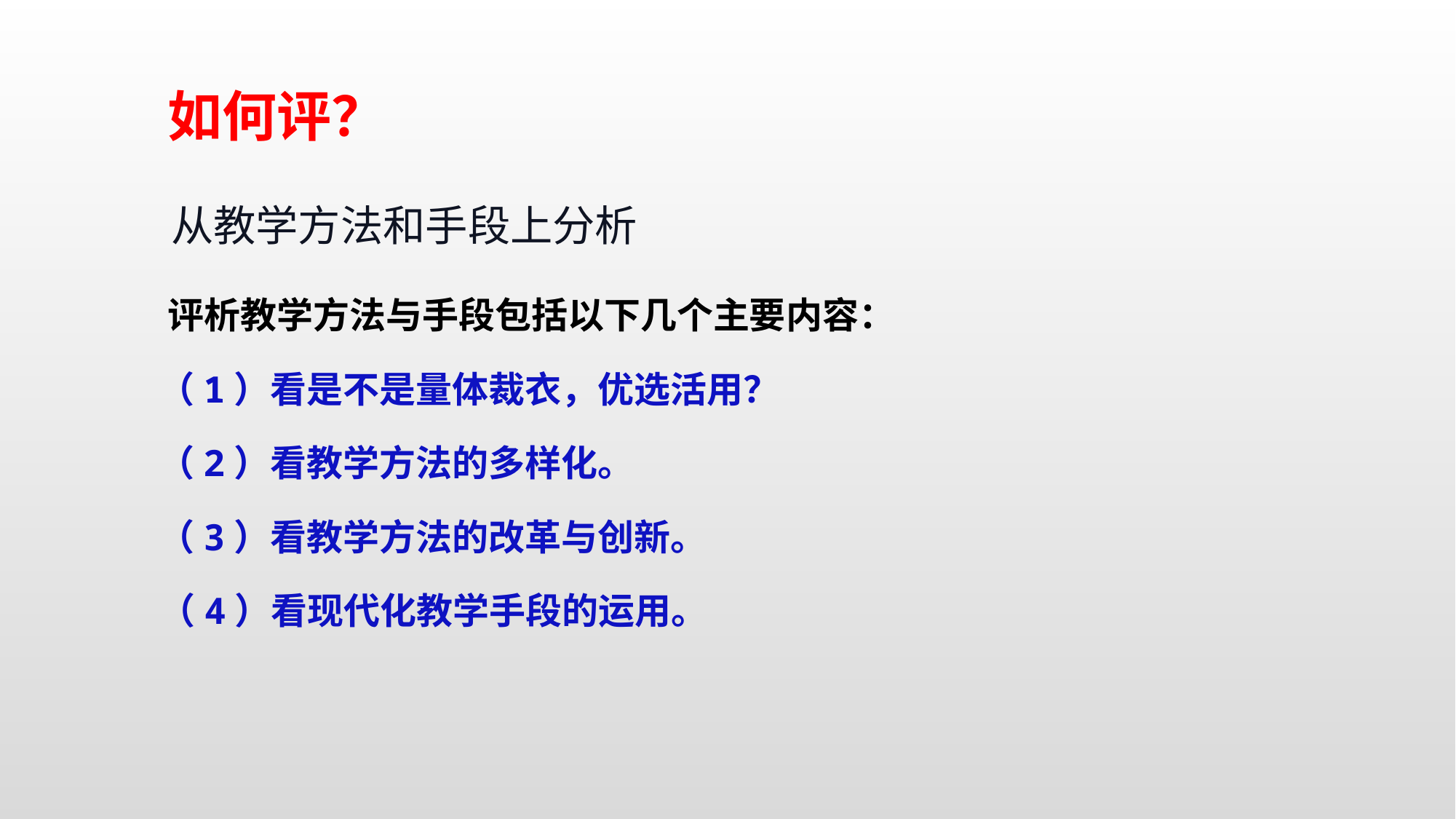

如何评？
     从教学方法和手段上分析
评析教学方法与手段包括以下几个主要内容：
（1）看是不是量体裁衣，优选活用？
（2）看教学方法的多样化。
（3）看教学方法的改革与创新。
（4）看现代化教学手段的运用。